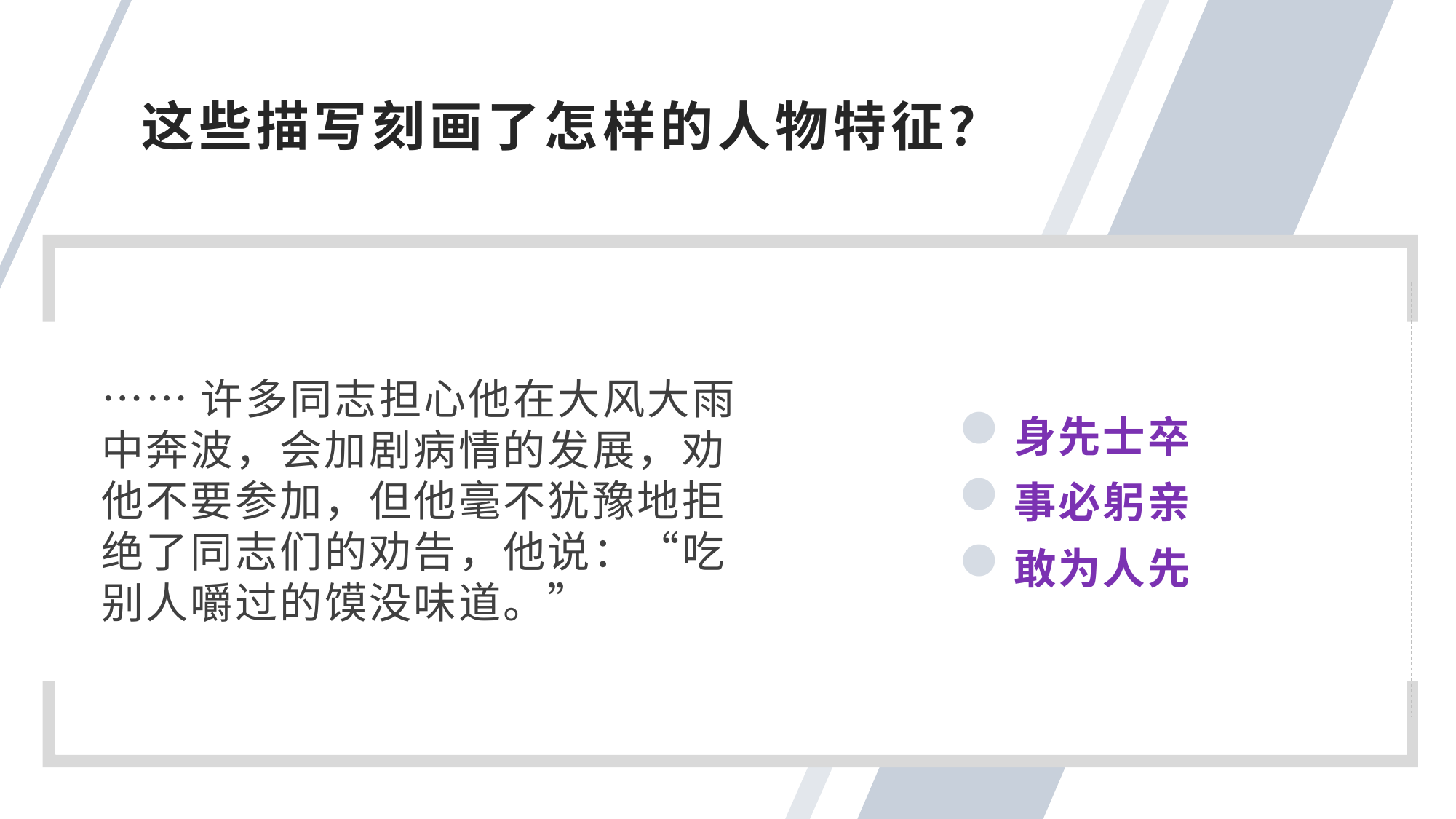

这些描写刻画了怎样的人物特征？

……许多同志担心他在大风大雨中奔波，会加剧病情的发展，劝他不要参加，但他毫不犹豫地拒绝了同志们的劝告，他说：“吃别人嚼过的馍没味道。”
身先士卒
事必躬亲
敢为人先